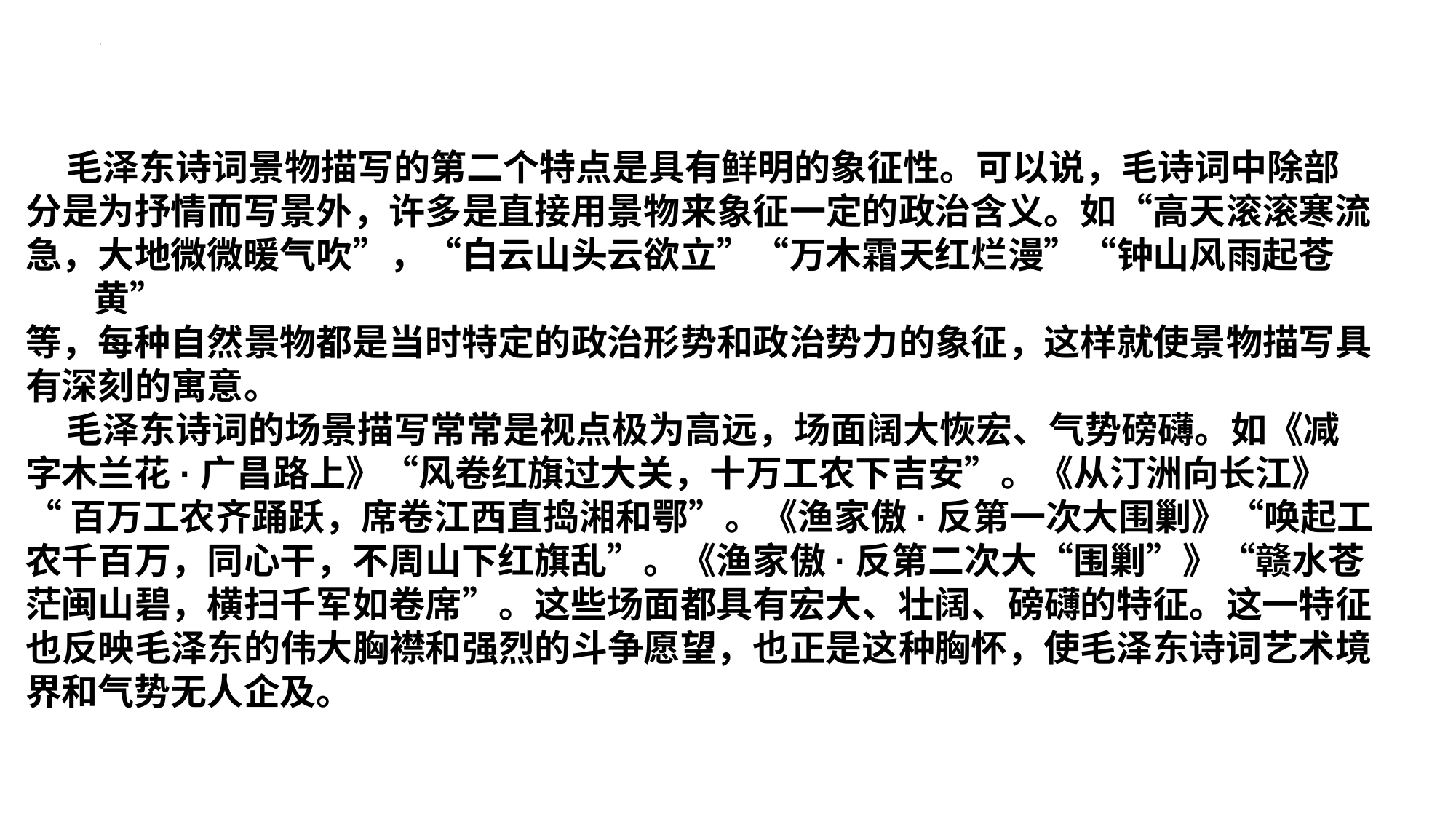

毛泽东诗词景物描写的第二个特点是具有鲜明的象征性。可以说，毛诗词中除部
分是为抒情而写景外，许多是直接用景物来象征一定的政治含义。如“高天滚滚寒流
急，大地微微暖气吹”，“白云山头云欲立”“万木霜天红烂漫”“钟山风雨起苍黄”
等，每种自然景物都是当时特定的政治形势和政治势力的象征，这样就使景物描写具
有深刻的寓意。
    毛泽东诗词的场景描写常常是视点极为高远，场面阔大恢宏、气势磅礴。如《减
字木兰花·广昌路上》“风卷红旗过大关，十万工农下吉安”。《从汀洲向长江》
“百万工农齐踊跃，席卷江西直捣湘和鄂”。《渔家傲·反第一次大围剿》“唤起工
农千百万，同心干，不周山下红旗乱”。《渔家傲·反第二次大“围剿”》“赣水苍
茫闽山碧，横扫千军如卷席”。这些场面都具有宏大、壮阔、磅礴的特征。这一特征
也反映毛泽东的伟大胸襟和强烈的斗争愿望，也正是这种胸怀，使毛泽东诗词艺术境
界和气势无人企及。